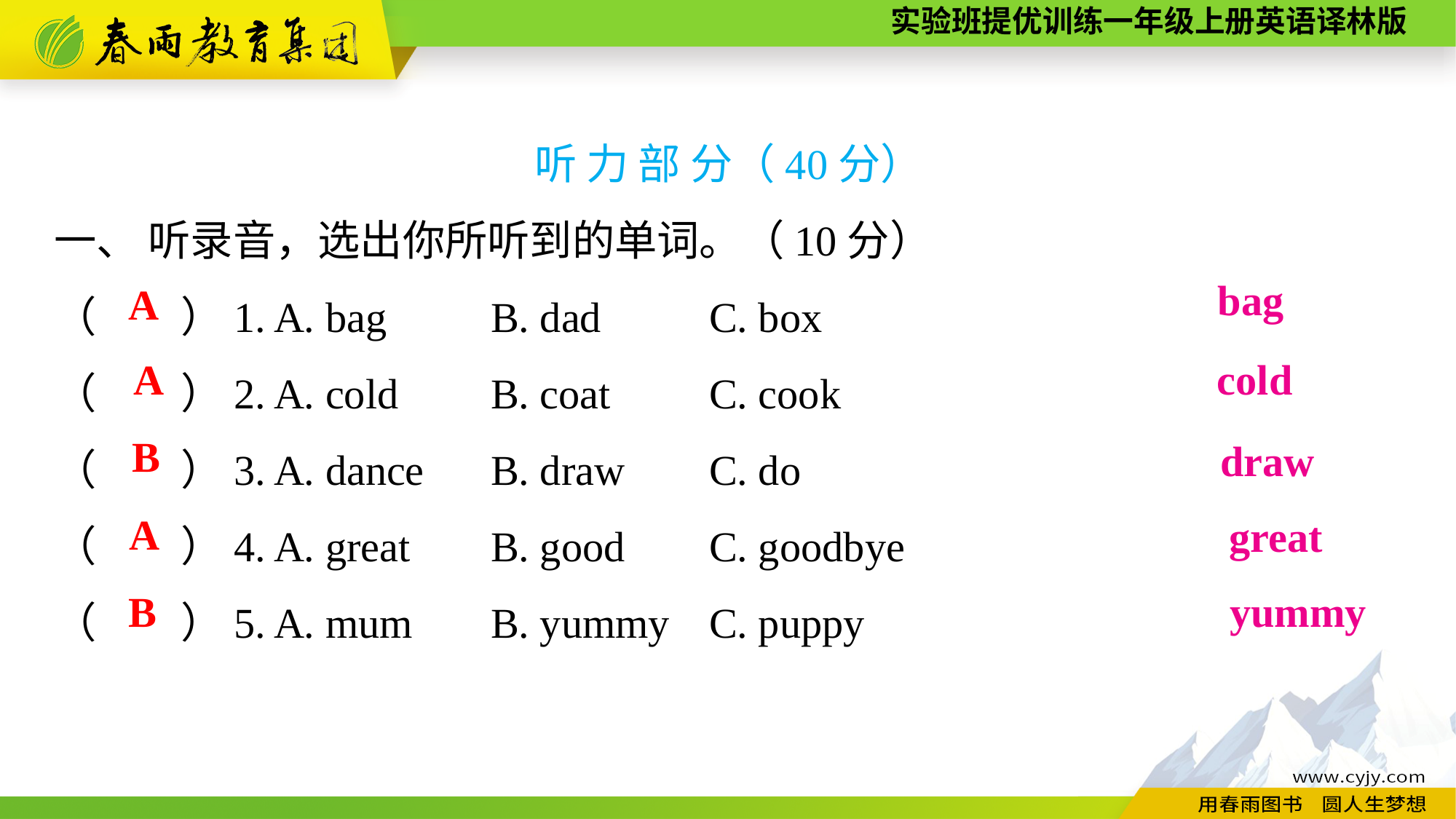

听 力 部 分（40分）
一、 听录音，选出你所听到的单词。（10分）
（　　）1. A. bag	B. dad	C. box
（　　）2. A. cold	B. coat	C. cook
（　　）3. A. dance	B. draw	C. do
（　　）4. A. great	B. good	C. goodbye
（　　）5. A. mum	B. yummy	C. puppy
 bag
A
cold
A
B
draw
A
great
B
yummy